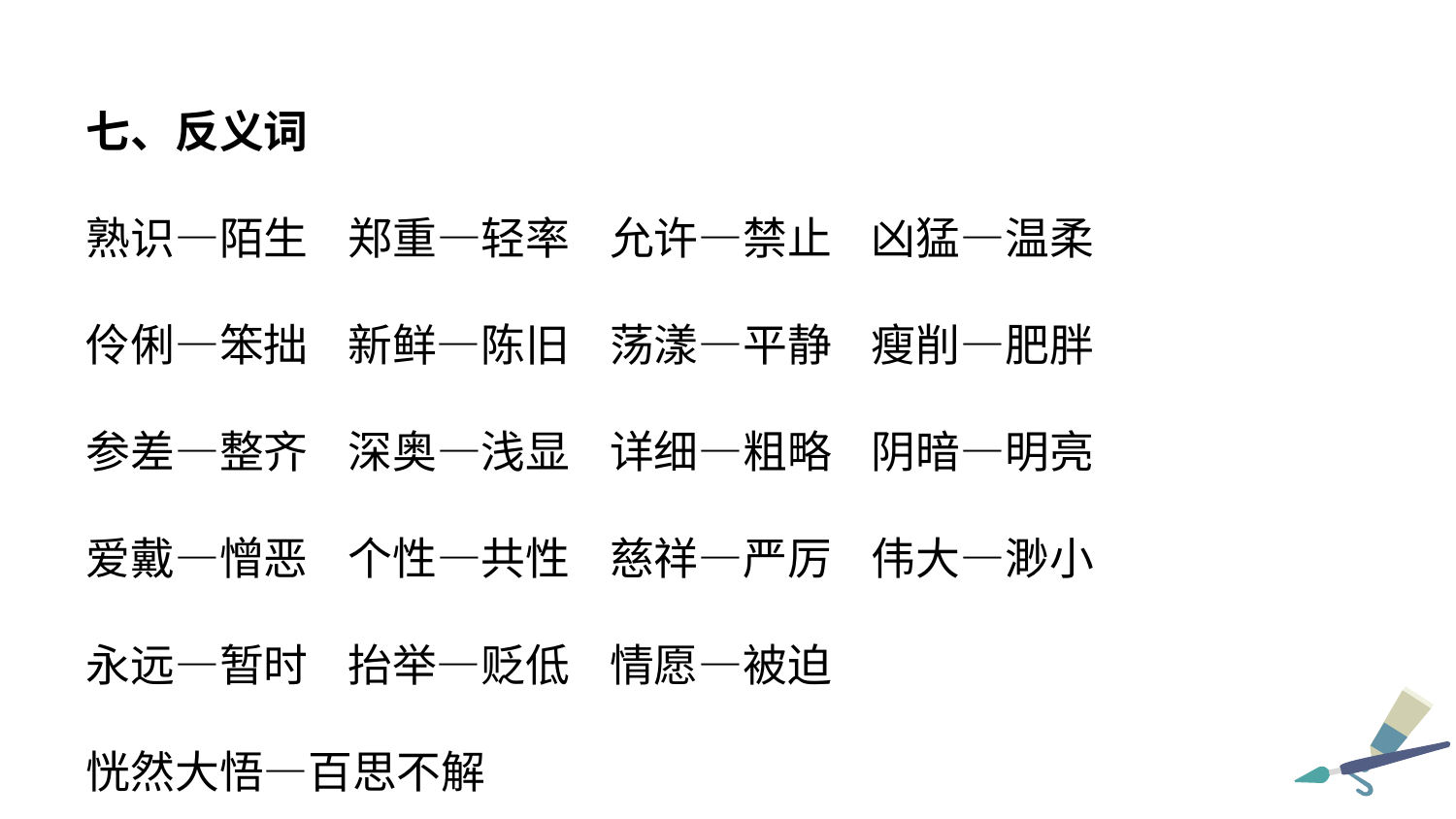

七、反义词
熟识—陌生    郑重—轻率    允许—禁止    凶猛—温柔
伶俐—笨拙    新鲜—陈旧    荡漾—平静    瘦削—肥胖
参差—整齐    深奥—浅显    详细—粗略    阴暗—明亮
爱戴—憎恶    个性—共性    慈祥—严厉    伟大—渺小
永远—暂时    抬举—贬低    情愿—被迫
恍然大悟—百思不解